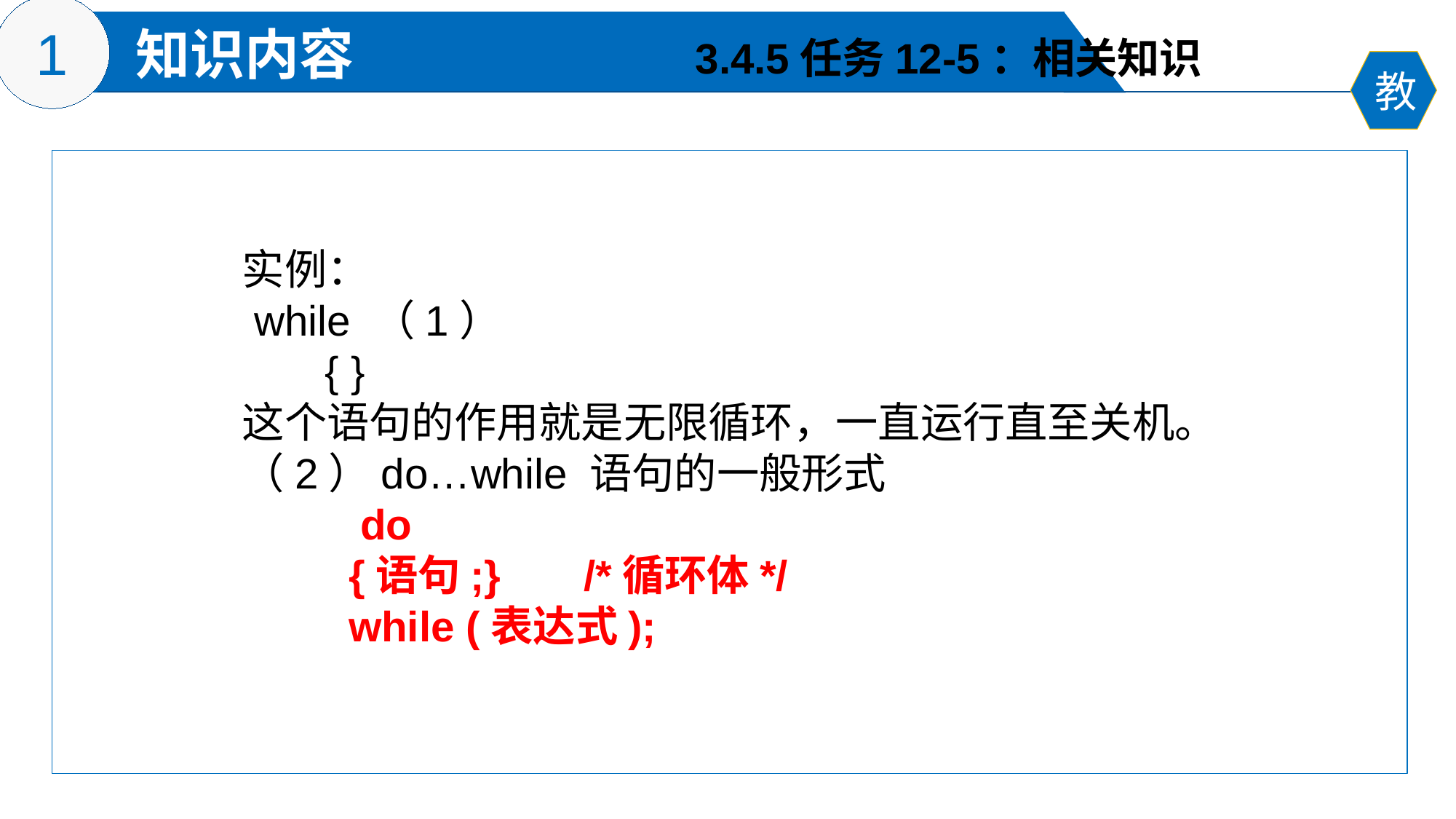

3.4.5任务12-5：相关知识

实例：
 while （1）
       { }
这个语句的作用就是无限循环，一直运行直至关机。
（2）do…while 语句的一般形式
          do
         {语句;}       /*循环体*/
         while (表达式);